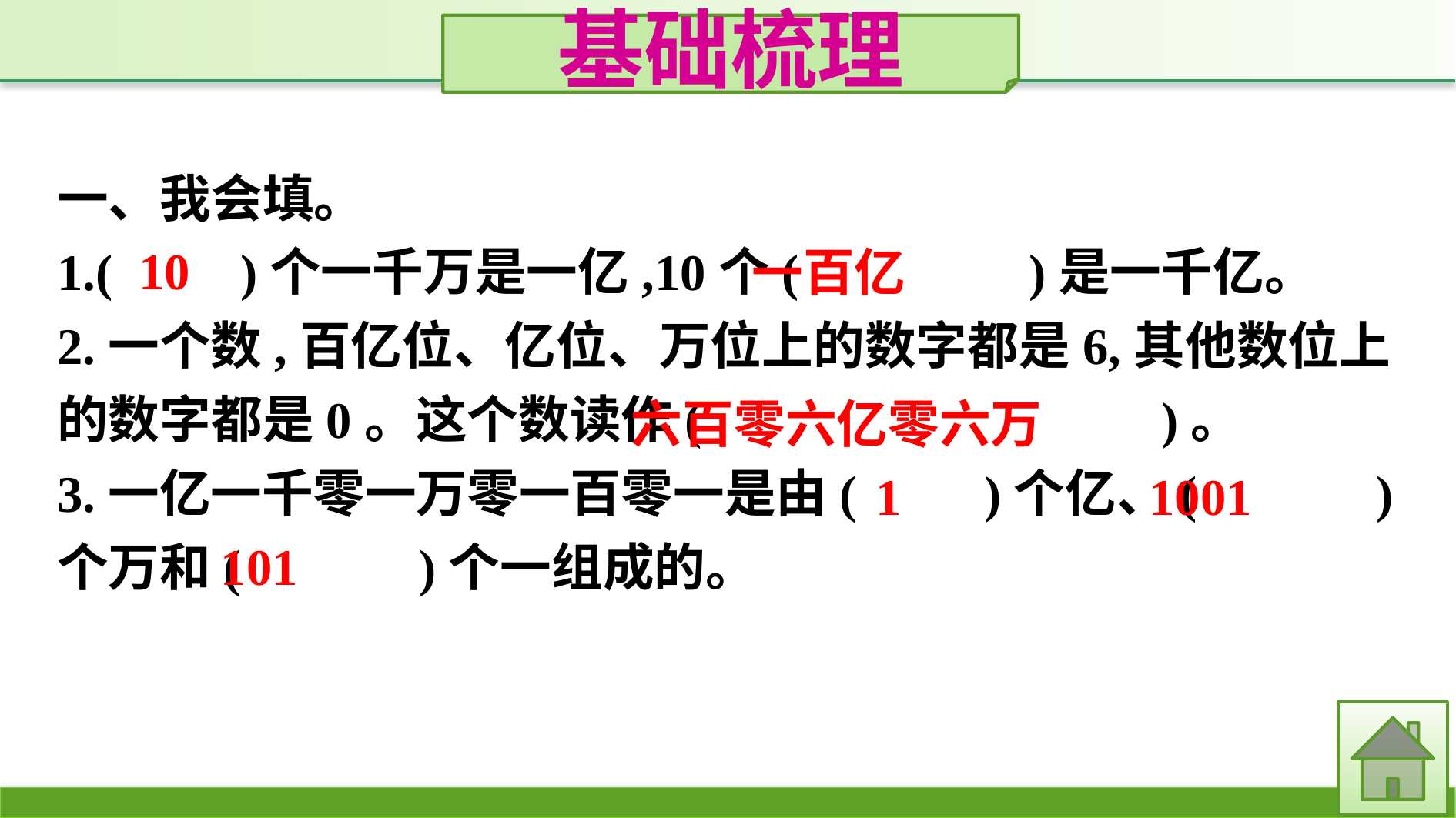

基础梳理
一、我会填。
1.(　　)个一千万是一亿,10个(　　　　)是一千亿。
2.一个数,百亿位、亿位、万位上的数字都是6,其他数位上的数字都是0。这个数读作(　　　　　  　　　)。
3.一亿一千零一万零一百零一是由(　　)个亿、(　　　)个万和(　　　)个一组成的。
10
一百亿
六百零六亿零六万
1
1001
101